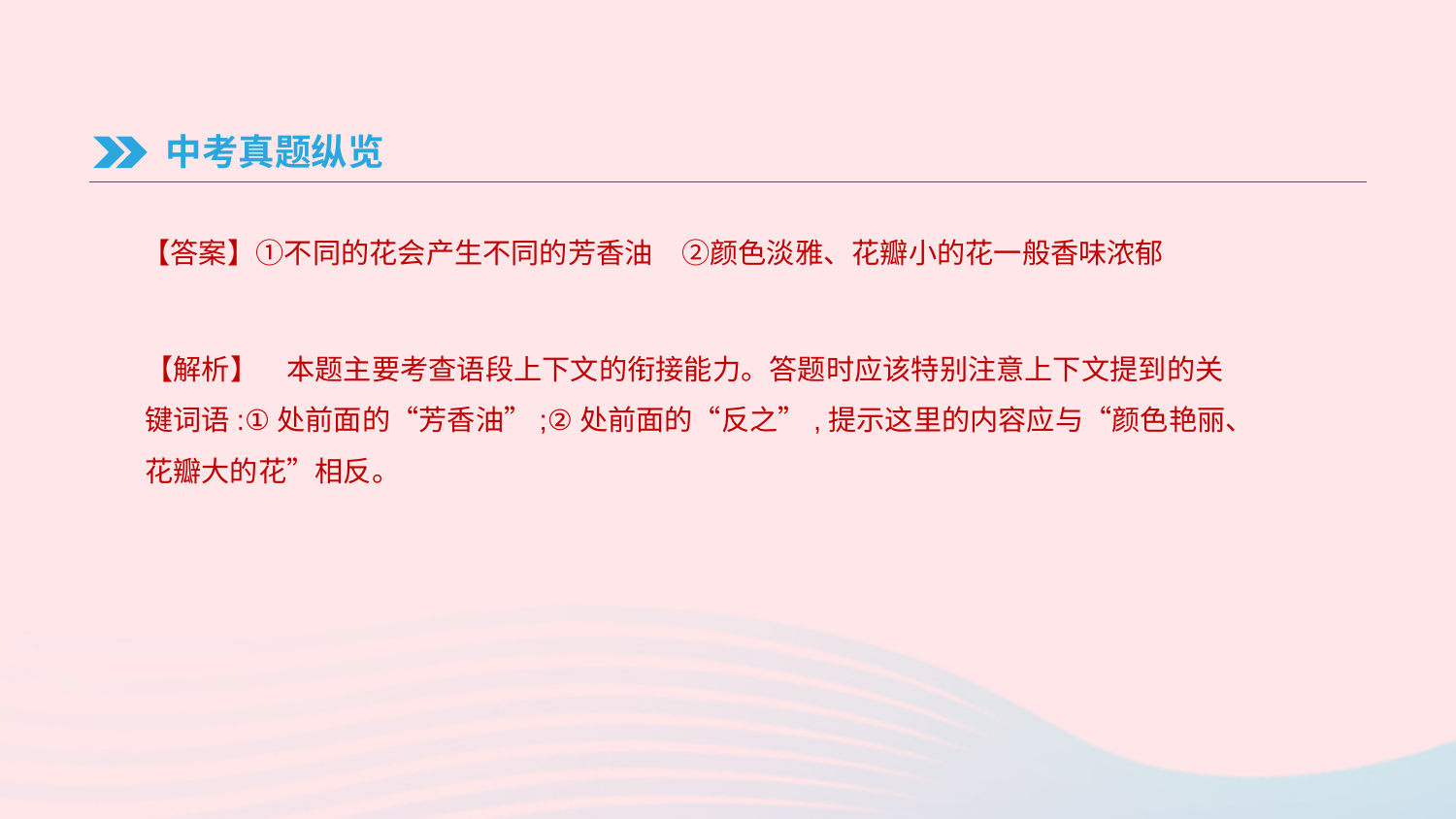

中考真题纵览

【答案】①不同的花会产生不同的芳香油　②颜色淡雅、花瓣小的花一般香味浓郁
【解析】　本题主要考查语段上下文的衔接能力。答题时应该特别注意上下文提到的关键词语:①处前面的“芳香油”;②处前面的“反之”,提示这里的内容应与“颜色艳丽、花瓣大的花”相反。